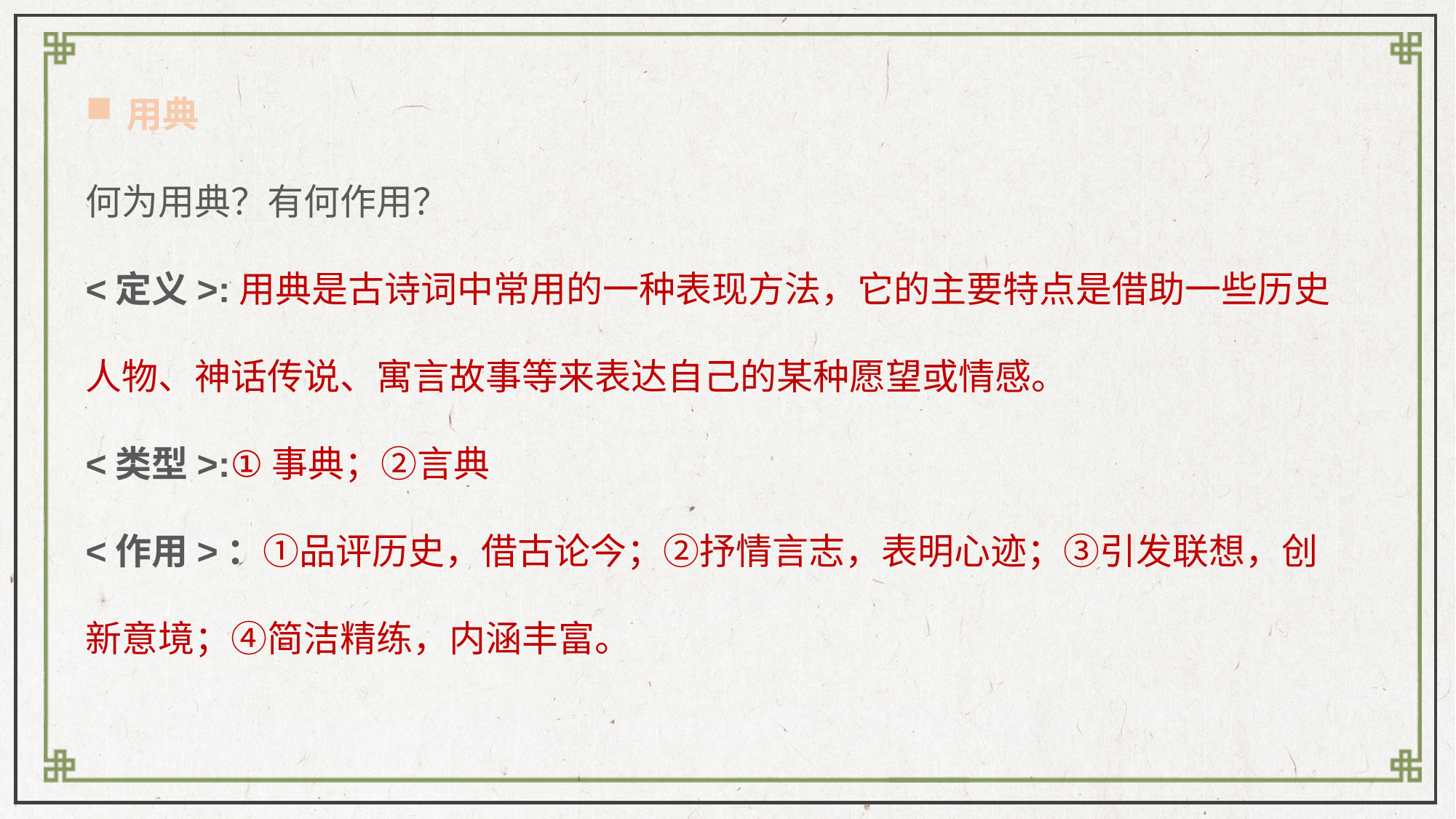

用典
何为用典？有何作用？
<定义>:用典是古诗词中常用的一种表现方法，它的主要特点是借助一些历史人物、神话传说、寓言故事等来表达自己的某种愿望或情感。
<类型>:①事典；②言典
<作用>：①品评历史，借古论今；②抒情言志，表明心迹；③引发联想，创新意境；④简洁精练，内涵丰富。